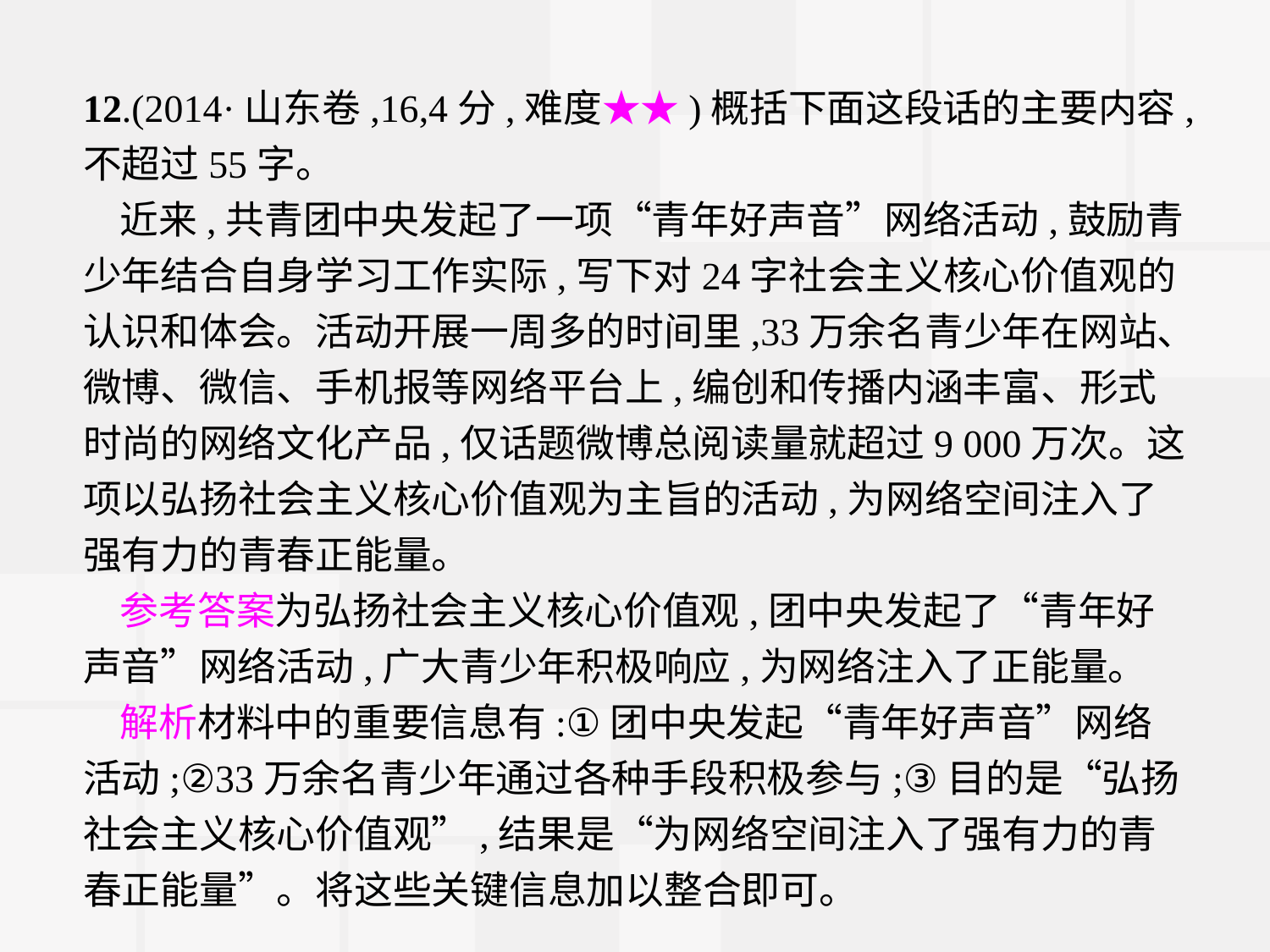

12.(2014·山东卷,16,4分,难度★★)概括下面这段话的主要内容,不超过55字。
近来,共青团中央发起了一项“青年好声音”网络活动,鼓励青少年结合自身学习工作实际,写下对24字社会主义核心价值观的认识和体会。活动开展一周多的时间里,33万余名青少年在网站、微博、微信、手机报等网络平台上,编创和传播内涵丰富、形式时尚的网络文化产品,仅话题微博总阅读量就超过9 000万次。这项以弘扬社会主义核心价值观为主旨的活动,为网络空间注入了强有力的青春正能量。
参考答案为弘扬社会主义核心价值观,团中央发起了“青年好声音”网络活动,广大青少年积极响应,为网络注入了正能量。
解析材料中的重要信息有:①团中央发起“青年好声音”网络活动;②33万余名青少年通过各种手段积极参与;③目的是“弘扬社会主义核心价值观”,结果是“为网络空间注入了强有力的青春正能量”。将这些关键信息加以整合即可。